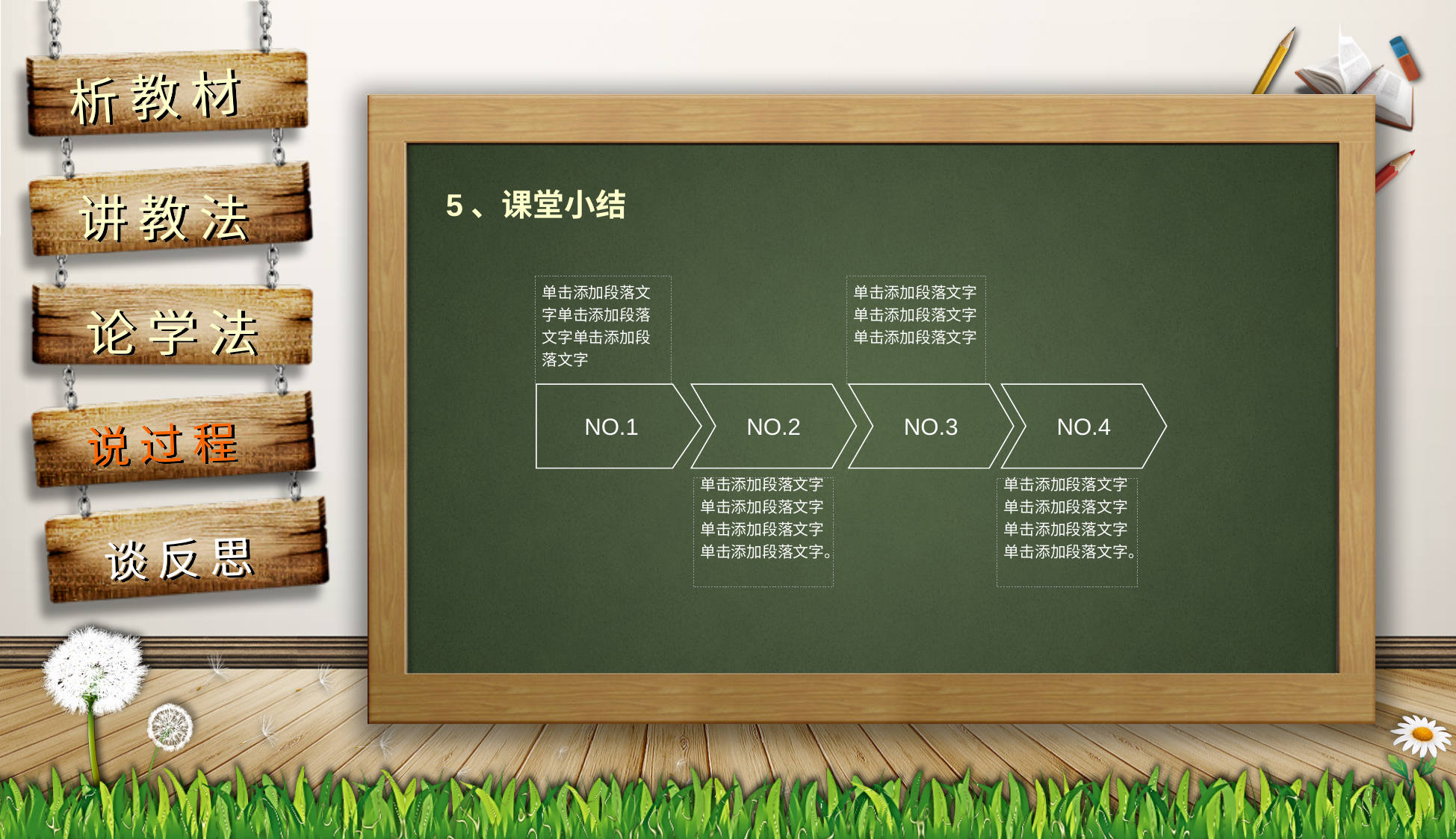

5、课堂小结
单击添加段落文字单击添加段落文字单击添加段落文字
单击添加段落文字单击添加段落文字单击添加段落文字
NO.1
NO.2
NO.3
NO.4
单击添加段落文字单击添加段落文字单击添加段落文字单击添加段落文字。

单击添加段落文字单击添加段落文字单击添加段落文字单击添加段落文字。